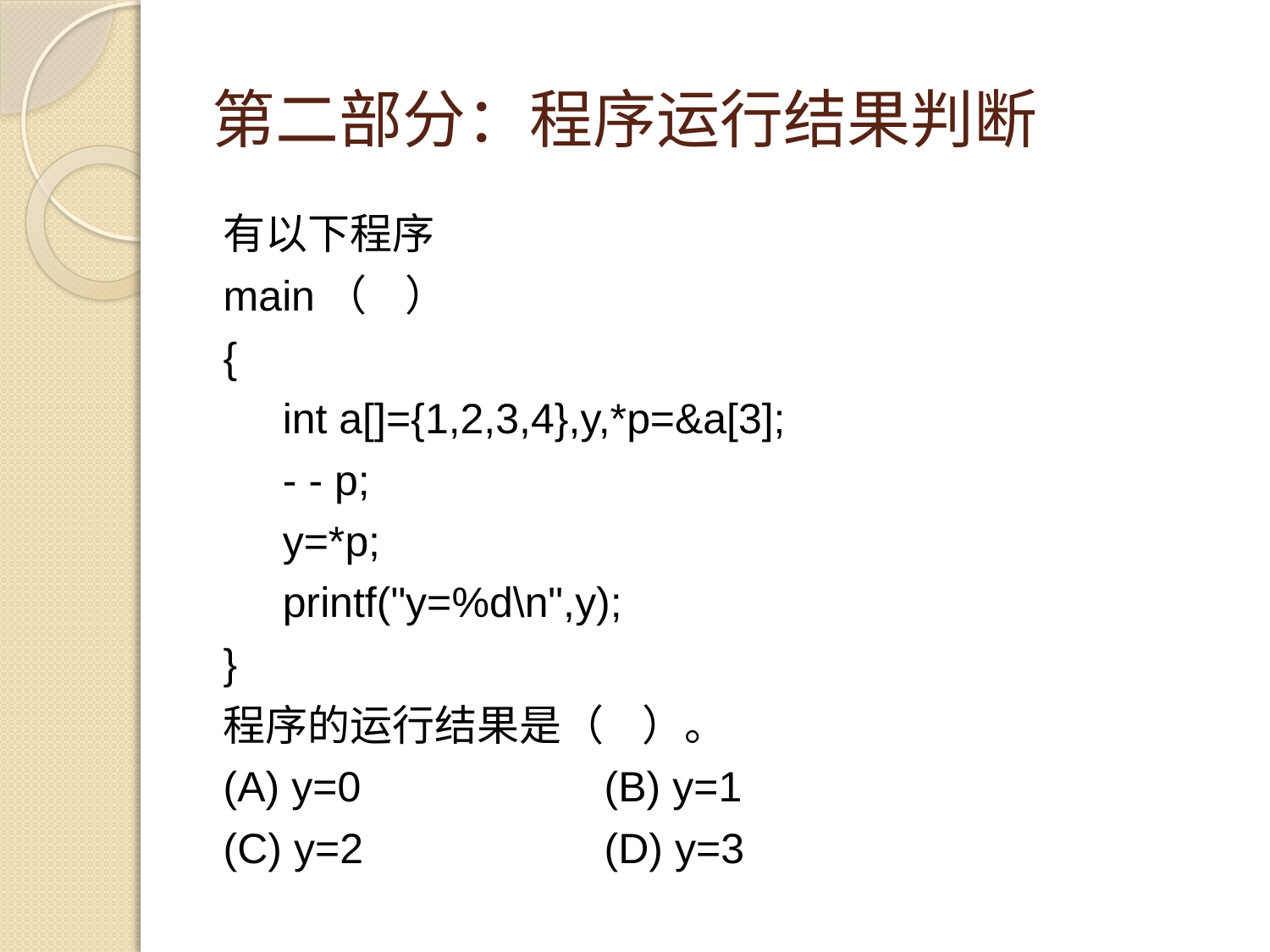

# 第二部分：程序运行结果判断
有以下程序
main（    ）
{
     int a[]={1,2,3,4},y,*p=&a[3];
     - - p;
     y=*p;
     printf("y=%d\n",y);
}
程序的运行结果是（    ）。
(A) y=0		(B) y=1
(C) y=2		(D) y=3